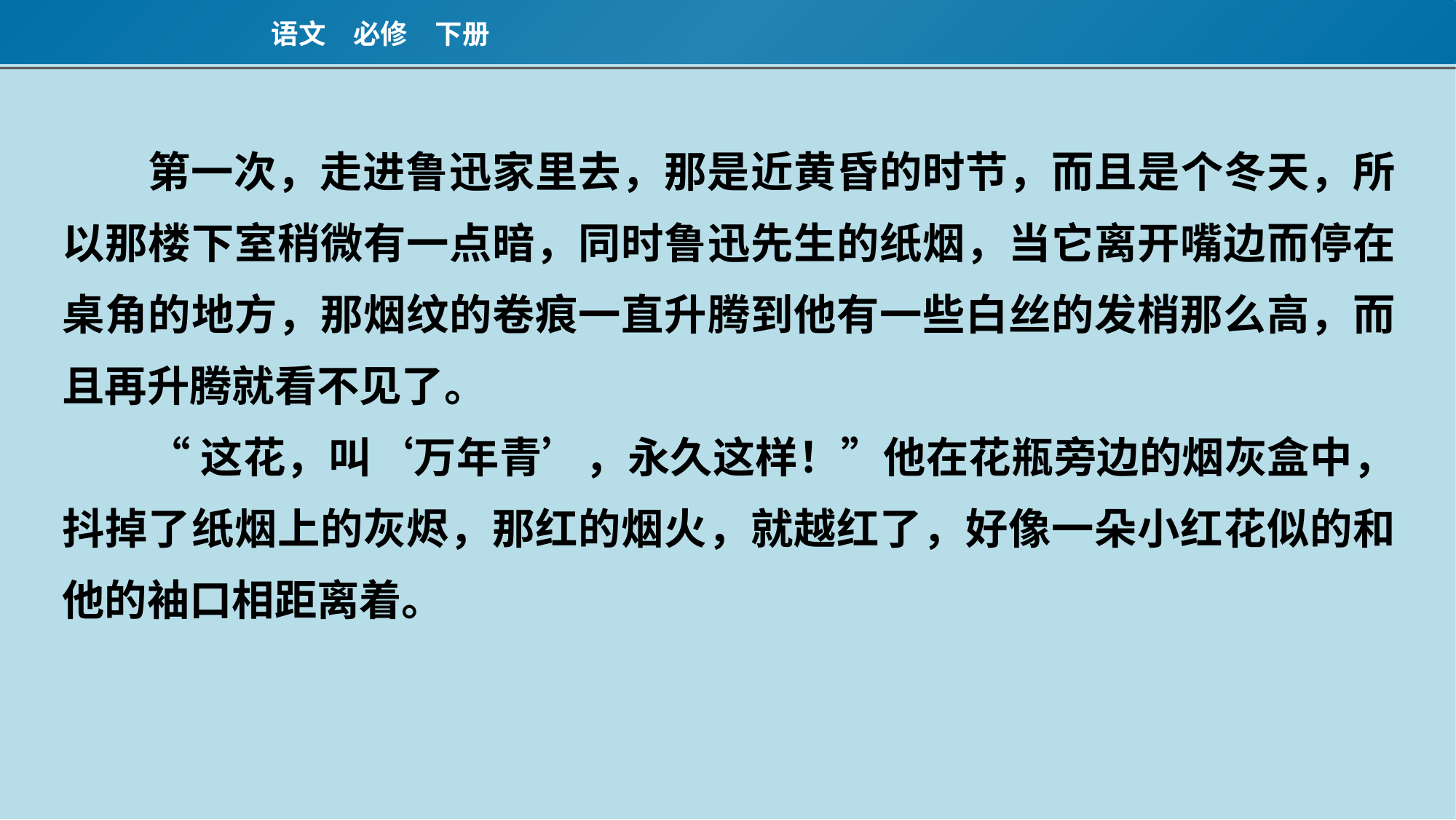

第一次，走进鲁迅家里去，那是近黄昏的时节，而且是个冬天，所以那楼下室稍微有一点暗，同时鲁迅先生的纸烟，当它离开嘴边而停在桌角的地方，那烟纹的卷痕一直升腾到他有一些白丝的发梢那么高，而且再升腾就看不见了。
“这花，叫‘万年青’，永久这样！”他在花瓶旁边的烟灰盒中，抖掉了纸烟上的灰烬，那红的烟火，就越红了，好像一朵小红花似的和他的袖口相距离着。